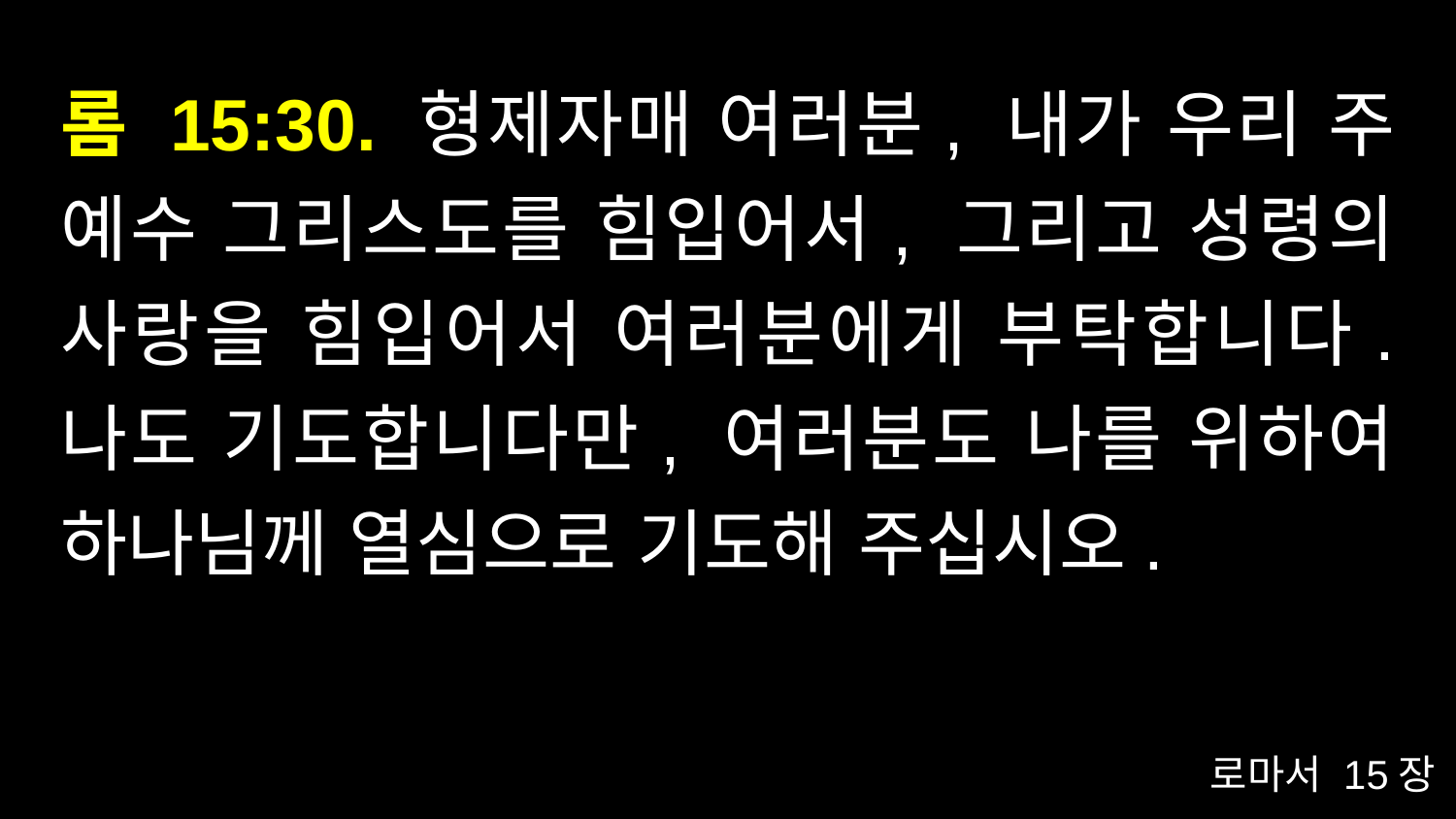

# 롬 15:30. 형제자매 여러분, 내가 우리 주 예수 그리스도를 힘입어서, 그리고 성령의 사랑을 힘입어서 여러분에게 부탁합니다. 나도 기도합니다만, 여러분도 나를 위하여 하나님께 열심으로 기도해 주십시오.
로마서 15장